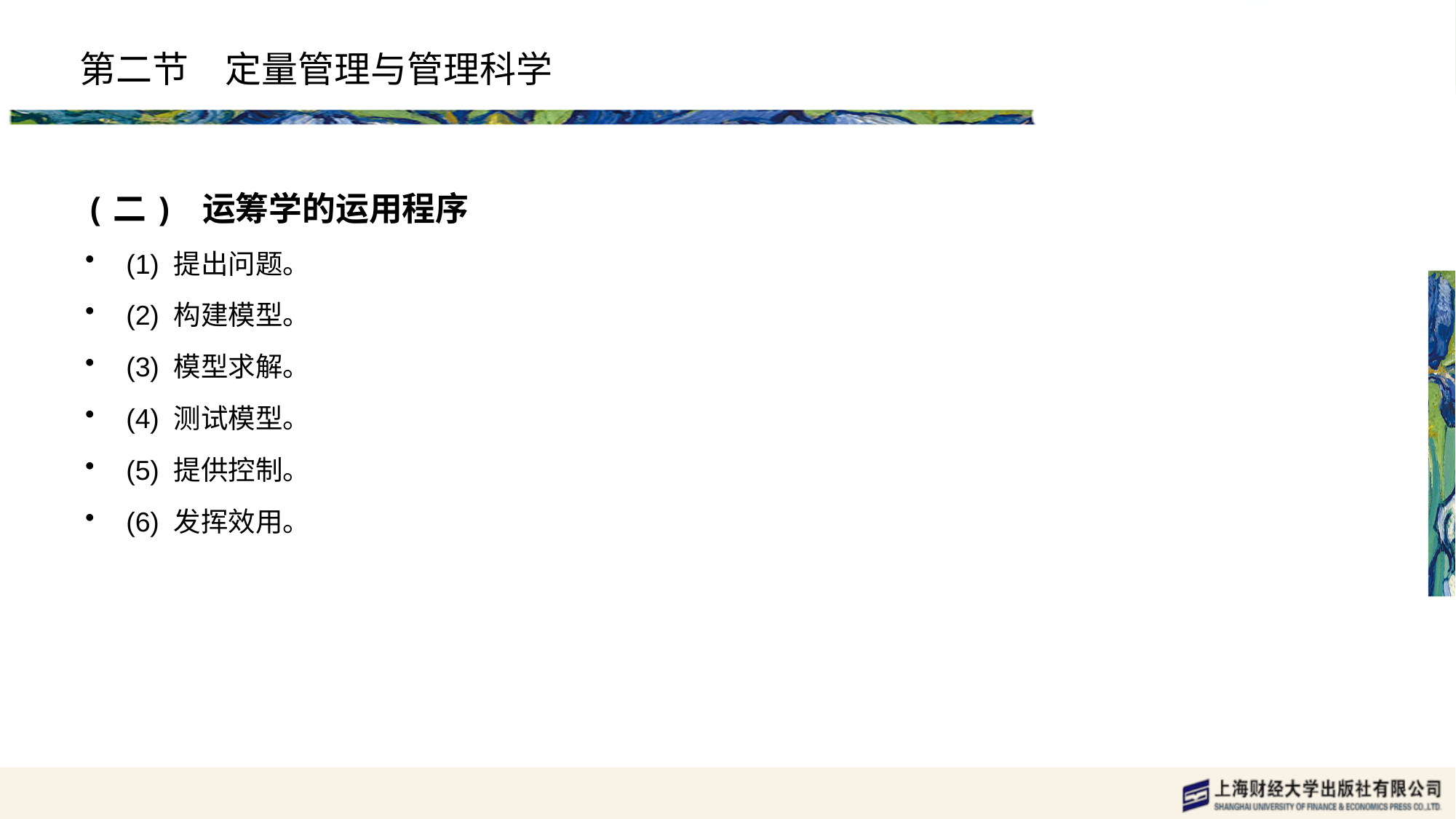

# 第二节　定量管理与管理科学
(二) 运筹学的运用程序
(1) 提出问题。
(2) 构建模型。
(3) 模型求解。
(4) 测试模型。
(5) 提供控制。
(6) 发挥效用。